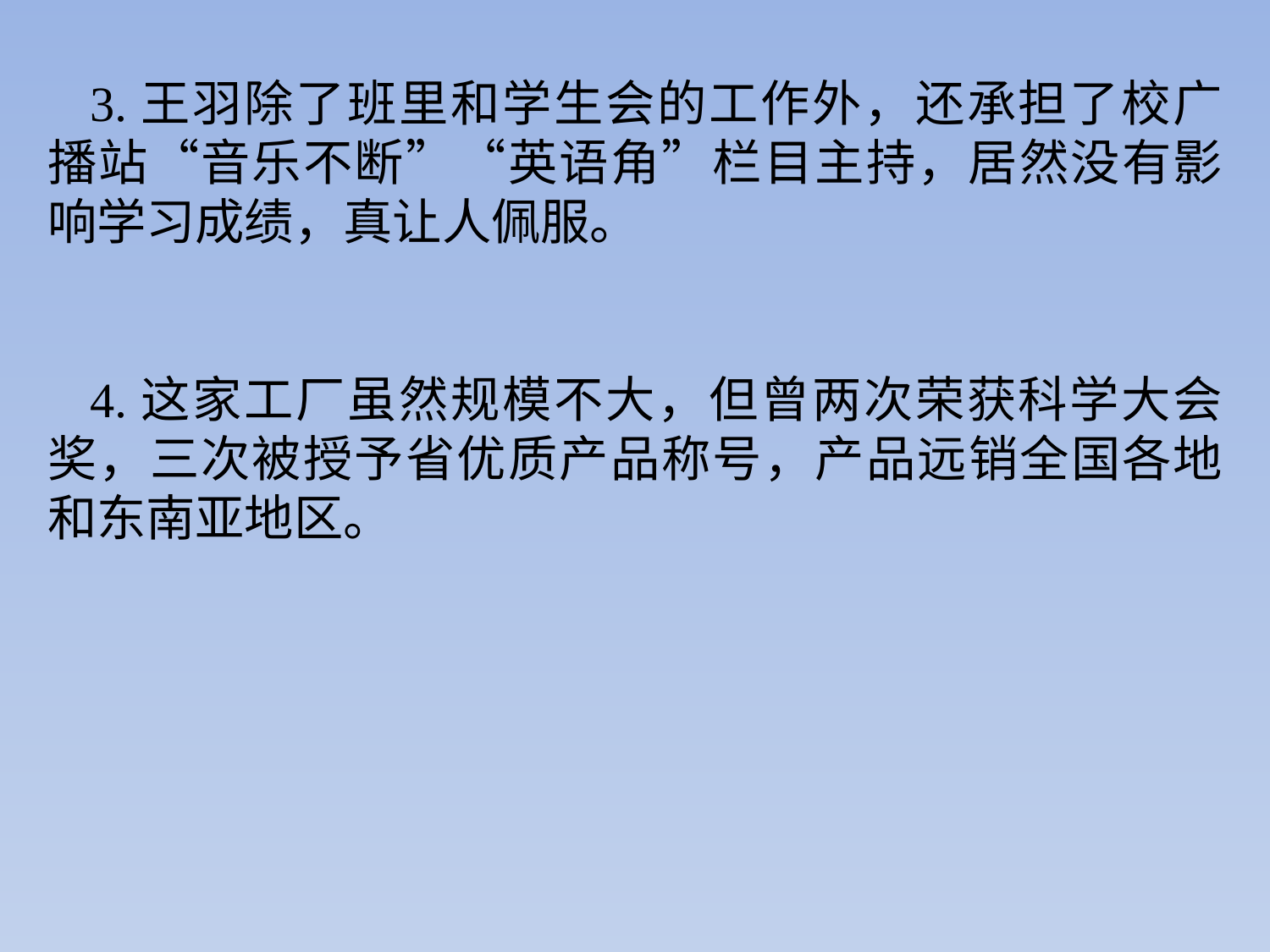

3.王羽除了班里和学生会的工作外，还承担了校广播站“音乐不断”“英语角”栏目主持，居然没有影响学习成绩，真让人佩服。

4.这家工厂虽然规模不大，但曾两次荣获科学大会奖，三次被授予省优质产品称号，产品远销全国各地和东南亚地区。